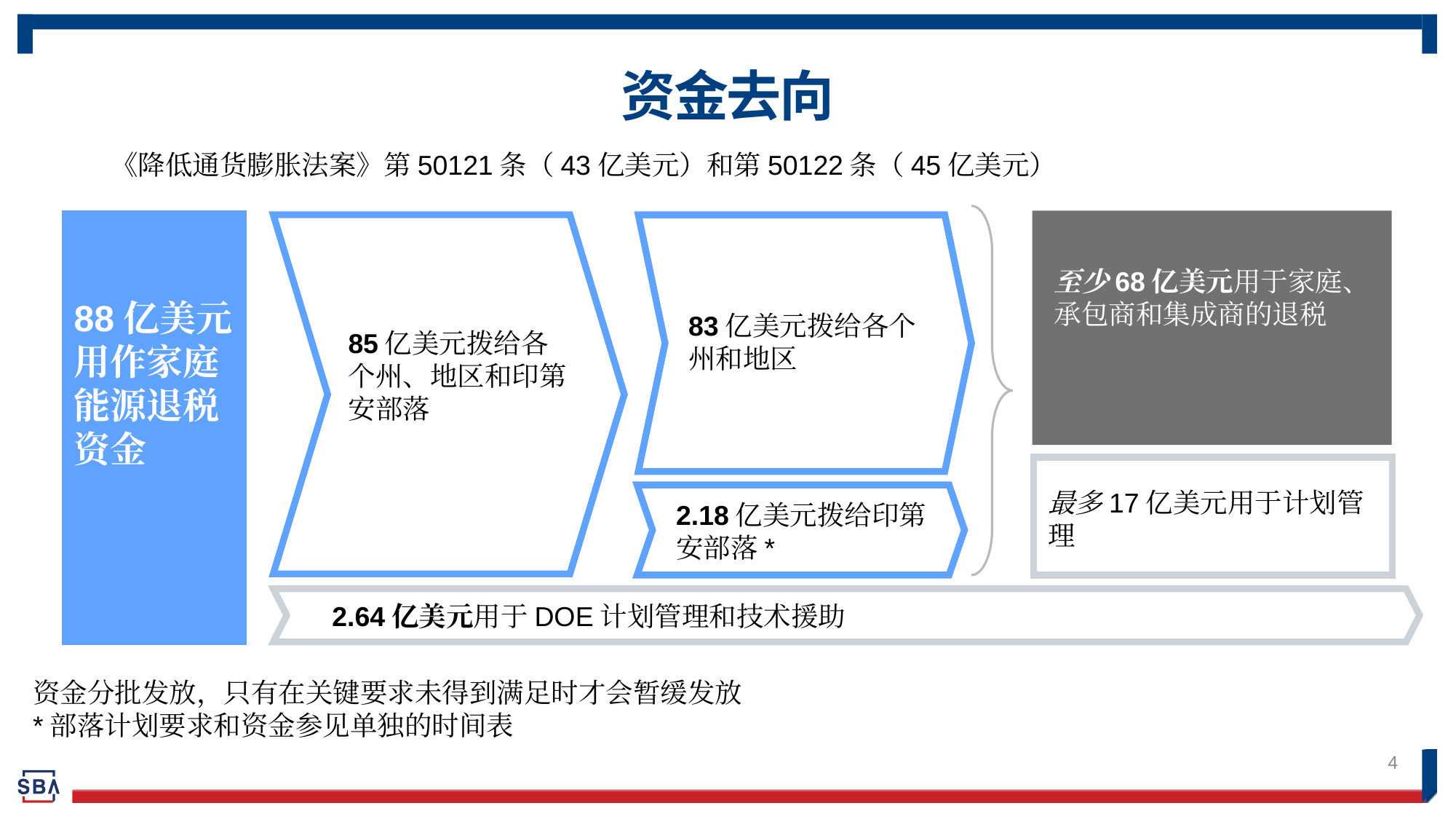

# 资金去向
《降低通货膨胀法案》第50121条（43亿美元）和第50122条（45亿美元）

至少68亿美元用于家庭、承包商和集成商的退税
88亿美元用作家庭能源退税资金
83亿美元拨给各个州和地区
85亿美元拨给各个州、地区和印第安部落

最多17亿美元用于计划管理

2.18亿美元拨给印第安部落*

2.64亿美元用于DOE计划管理和技术援助
资金分批发放，只有在关键要求未得到满足时才会暂缓发放
*部落计划要求和资金参见单独的时间表
4